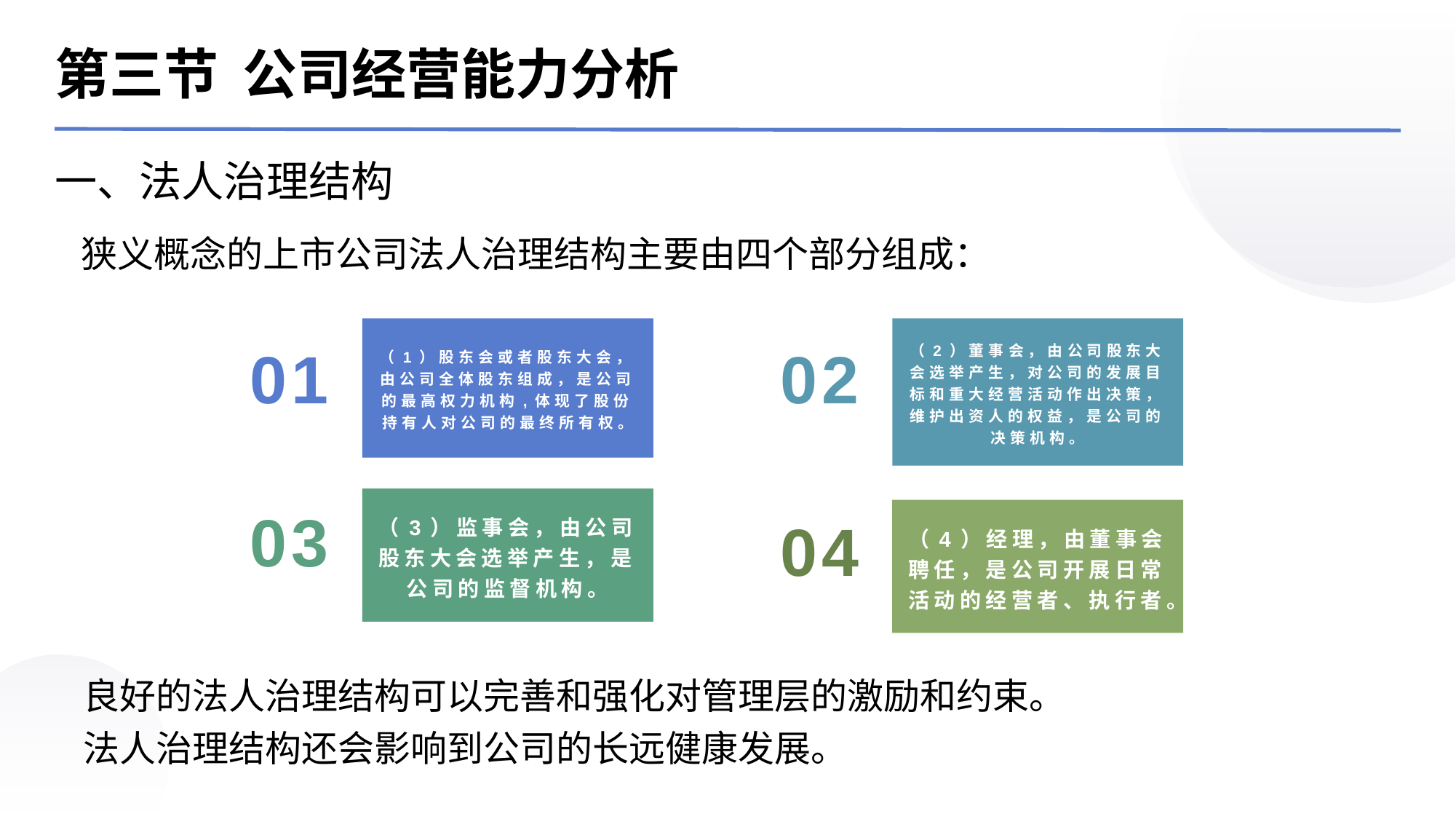

第三节  公司经营能力分析
一、法人治理结构
狭义概念的上市公司法人治理结构主要由四个部分组成：
01
02
（1）股东会或者股东大会，由公司全体股东组成，是公司的最高权力机构,体现了股份持有人对公司的最终所有权。
（2）董事会，由公司股东大会选举产生，对公司的发展目标和重大经营活动作出决策，维护出资人的权益，是公司的决策机构。
03
04
（3）监事会，由公司股东大会选举产生，是公司的监督机构。
（4）经理，由董事会聘任，是公司开展日常活动的经营者、执行者。

良好的法人治理结构可以完善和强化对管理层的激励和约束。
法人治理结构还会影响到公司的长远健康发展。
45